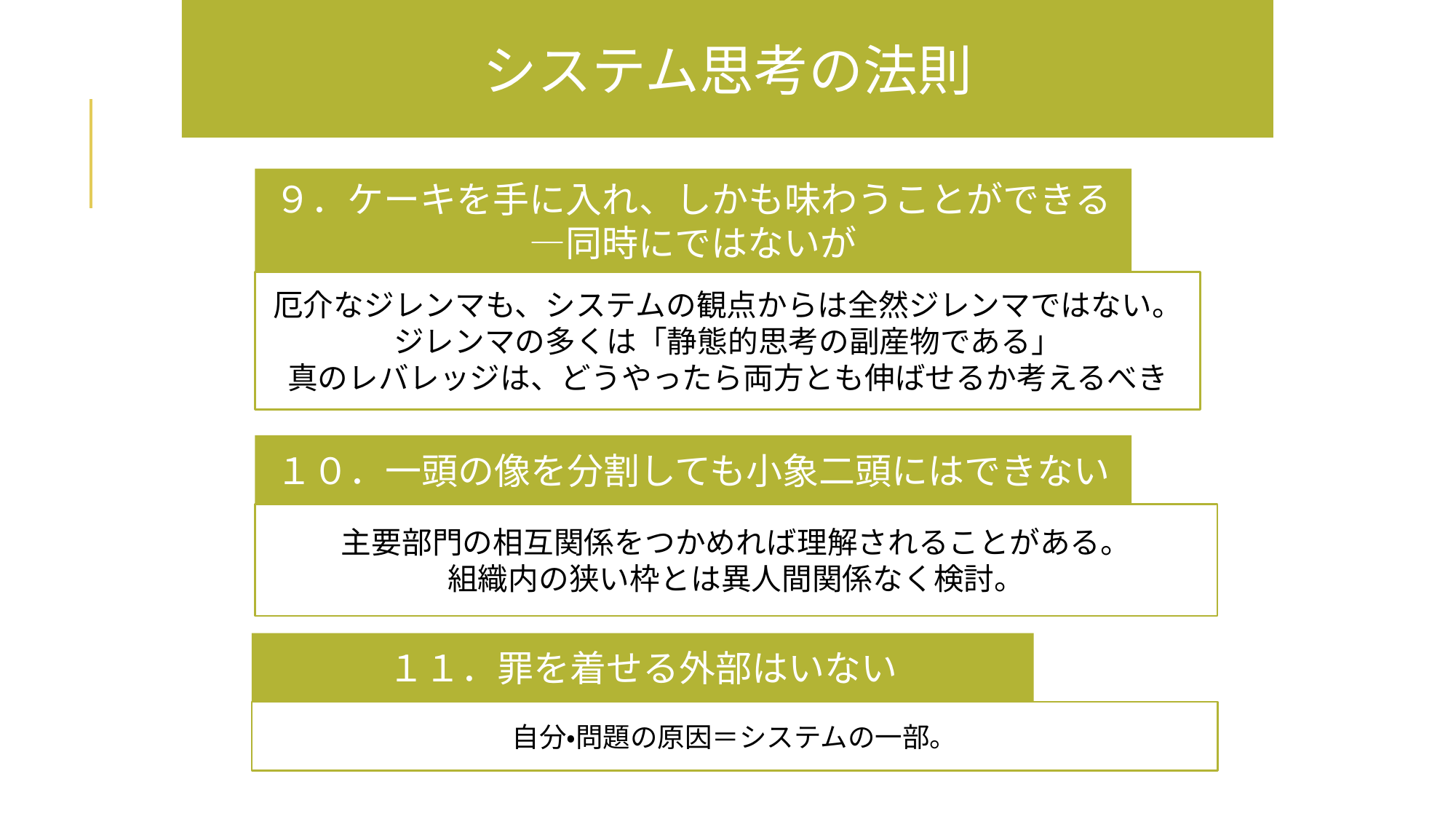

システム思考の法則
９．ケーキを手に入れ、しかも味わうことができる―同時にではないが
厄介なジレンマも、システムの観点からは全然ジレンマではない。
ジレンマの多くは「静態的思考の副産物である」
真のレバレッジは、どうやったら両方とも伸ばせるか考えるべき
１０．一頭の像を分割しても小象二頭にはできない
主要部門の相互関係をつかめれば理解されることがある。
組織内の狭い枠とは異人間関係なく検討。
１１．罪を着せる外部はいない
自分・問題の原因＝システムの一部。